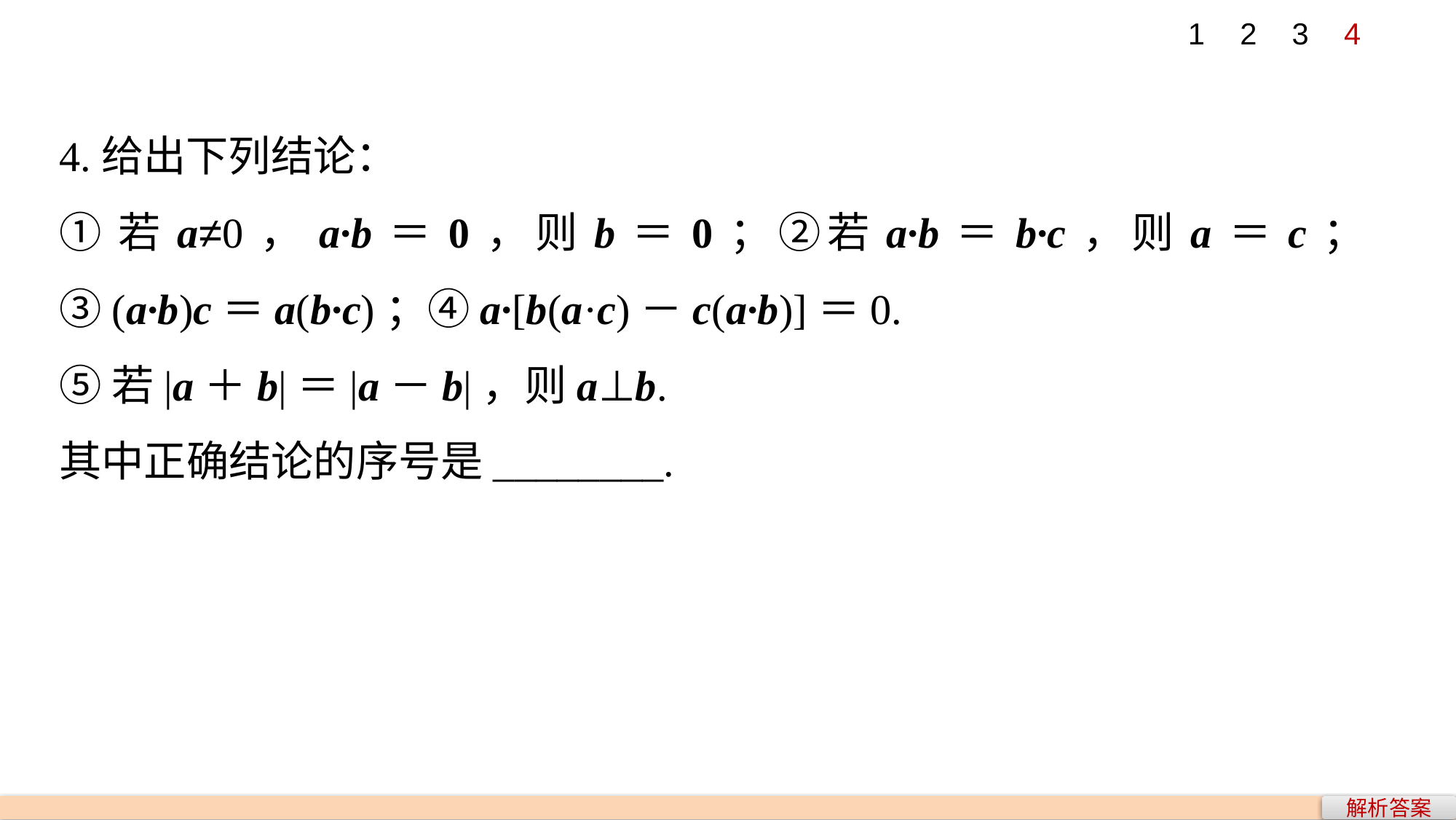

1
2
3
4
4.给出下列结论：
①若a≠0，a·b＝0，则b＝0；②若a·b＝b·c，则a＝c；③(a·b)c＝a(b·c)；④a·[b(a·c)－c(a·b)]＝0.
⑤若|a＋b|＝|a－b|，则a⊥b.
其中正确结论的序号是________.
解析答案